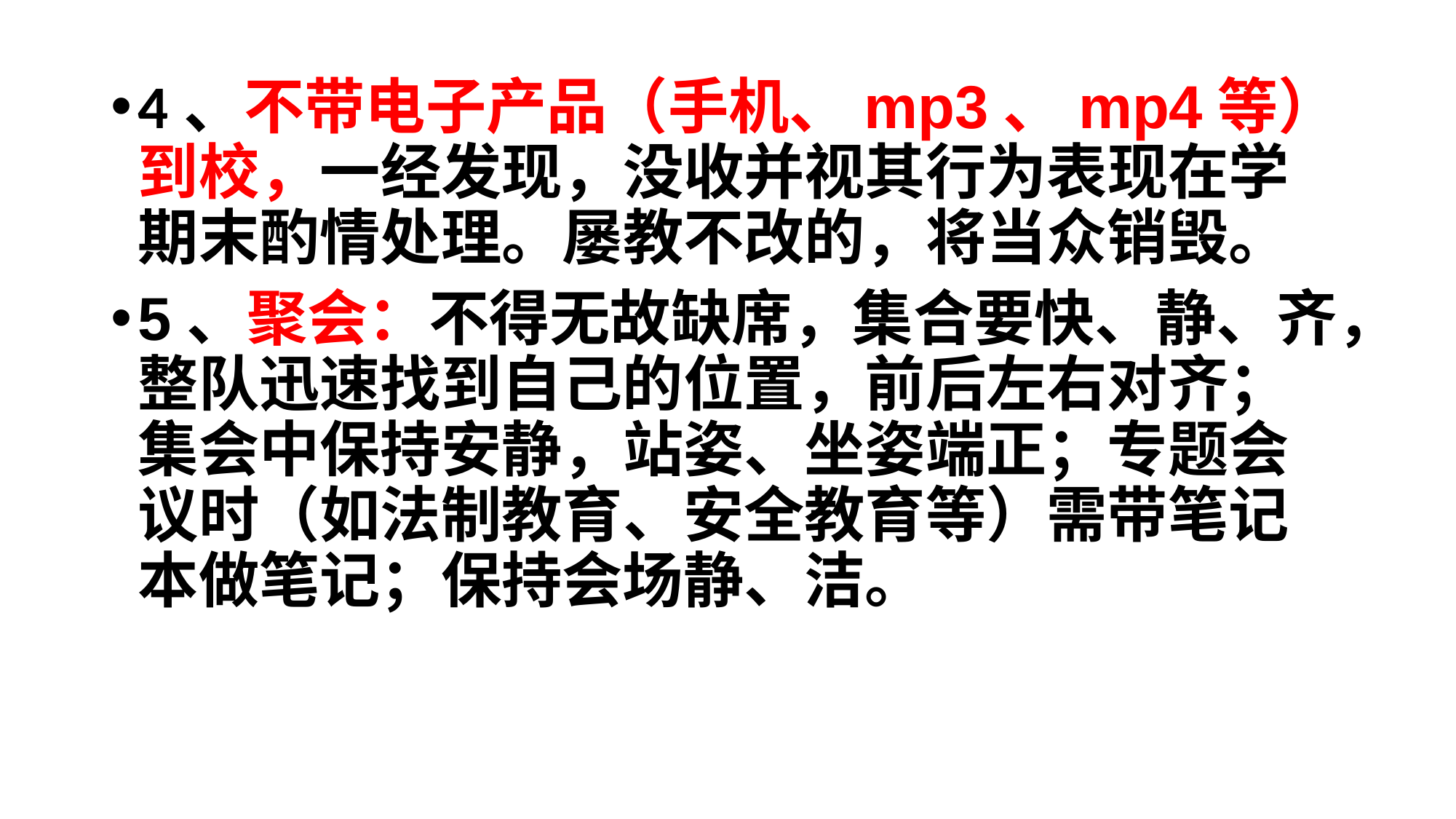

4、不带电子产品（手机、mp3、mp4等）到校，一经发现，没收并视其行为表现在学期末酌情处理。屡教不改的，将当众销毁。
5、聚会：不得无故缺席，集合要快、静、齐，整队迅速找到自己的位置，前后左右对齐；集会中保持安静，站姿、坐姿端正；专题会议时（如法制教育、安全教育等）需带笔记本做笔记；保持会场静、洁。